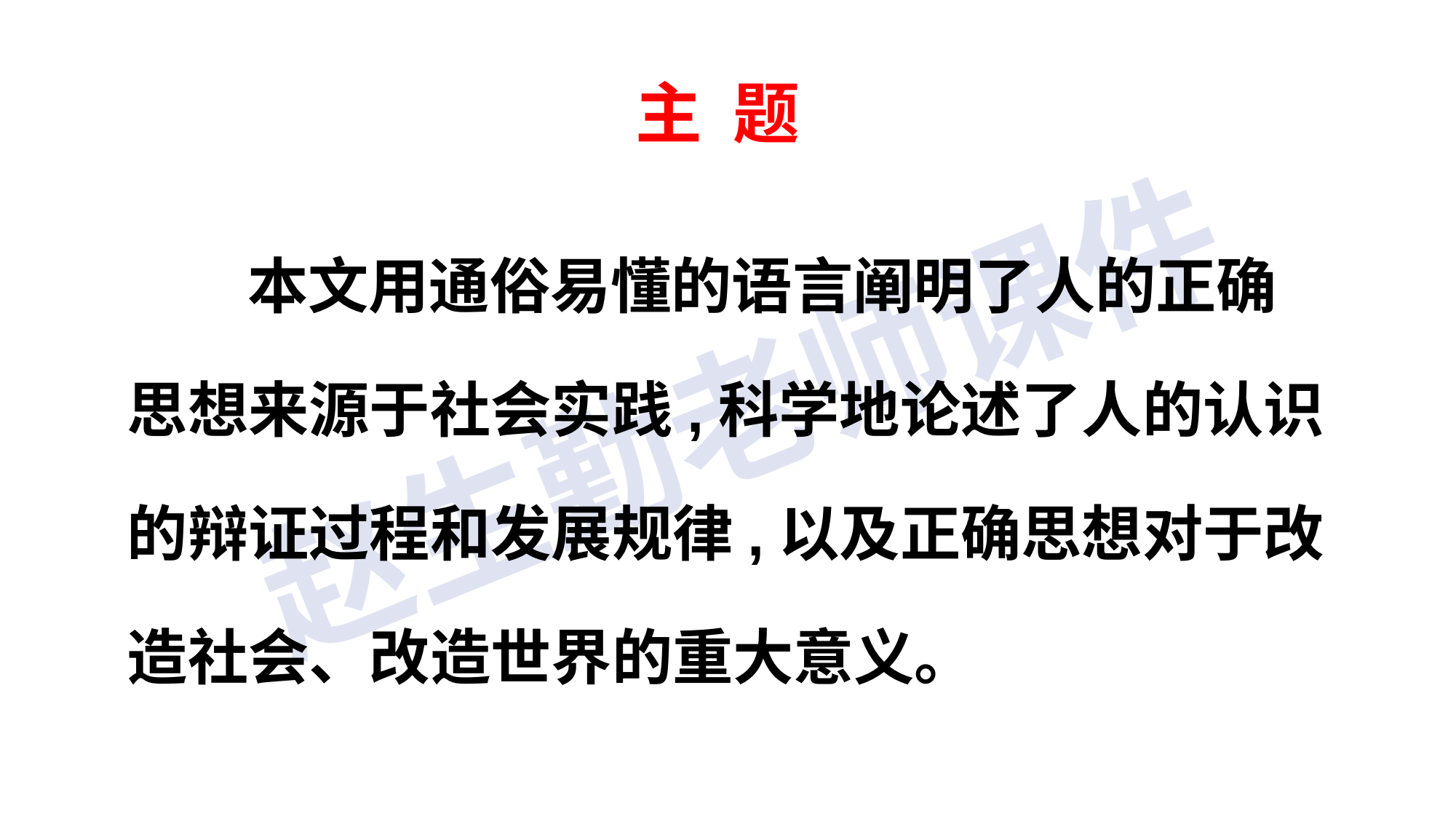

主  题
     本文用通俗易懂的语言阐明了人的正确思想来源于社会实践,科学地论述了人的认识的辩证过程和发展规律,以及正确思想对于改造社会、改造世界的重大意义。